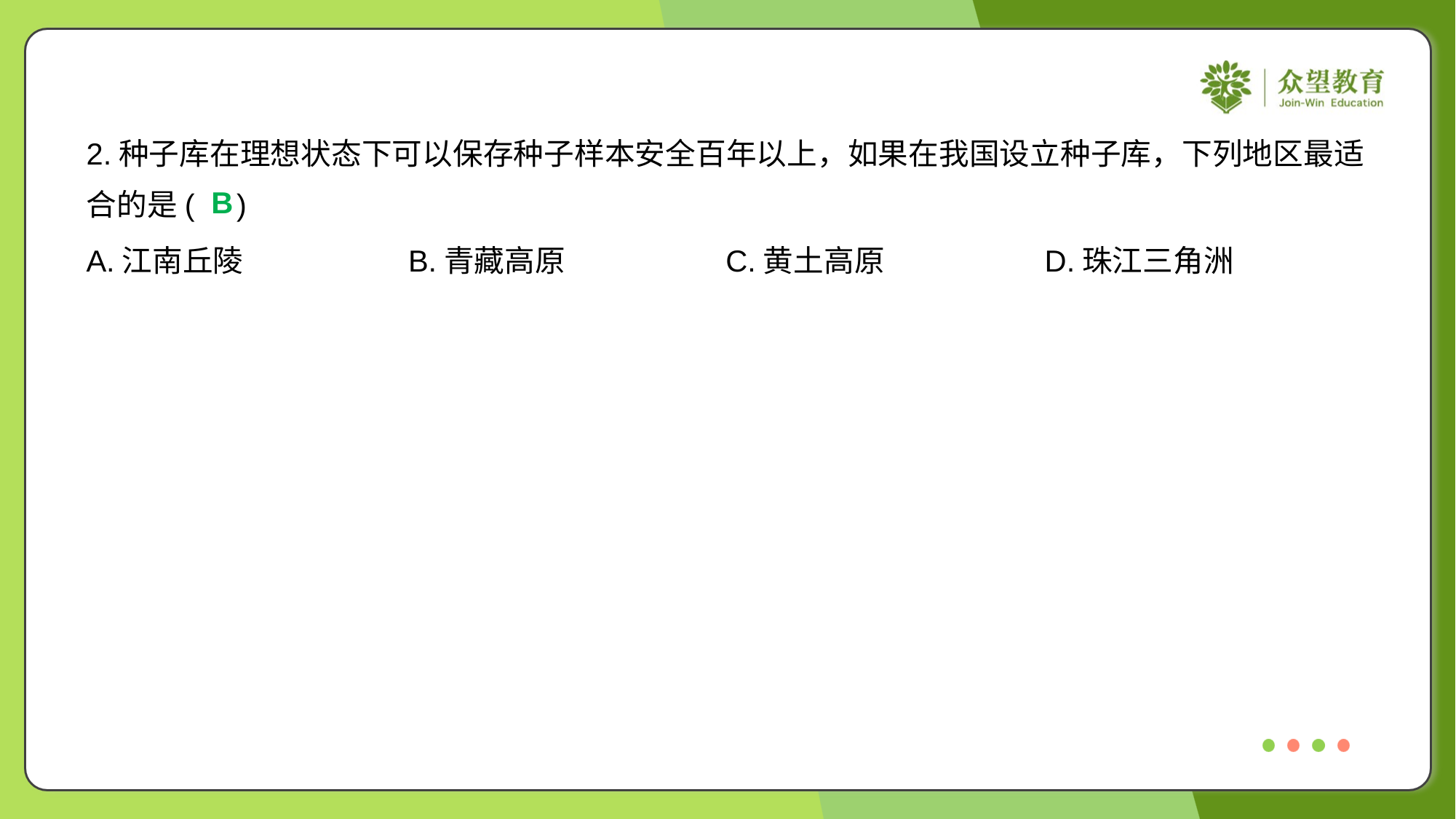

2.种子库在理想状态下可以保存种子样本安全百年以上，如果在我国设立种子库，下列地区最适
合的是(     )
B
A.江南丘陵	B.青藏高原	C.黄土高原	D.珠江三角洲